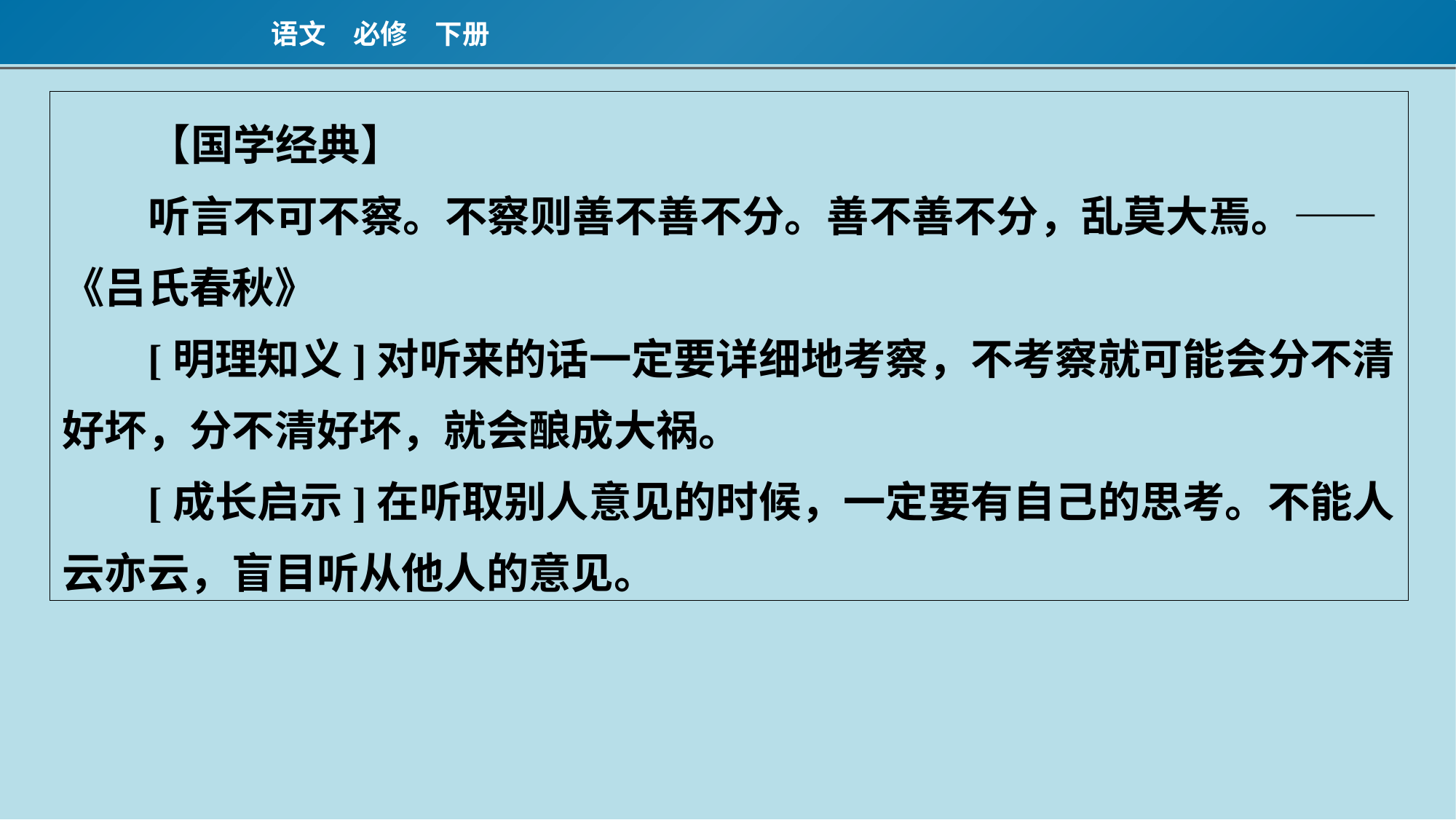

【国学经典】
听言不可不察。不察则善不善不分。善不善不分，乱莫大焉。——《吕氏春秋》
[明理知义]对听来的话一定要详细地考察，不考察就可能会分不清好坏，分不清好坏，就会酿成大祸。
[成长启示]在听取别人意见的时候，一定要有自己的思考。不能人云亦云，盲目听从他人的意见。